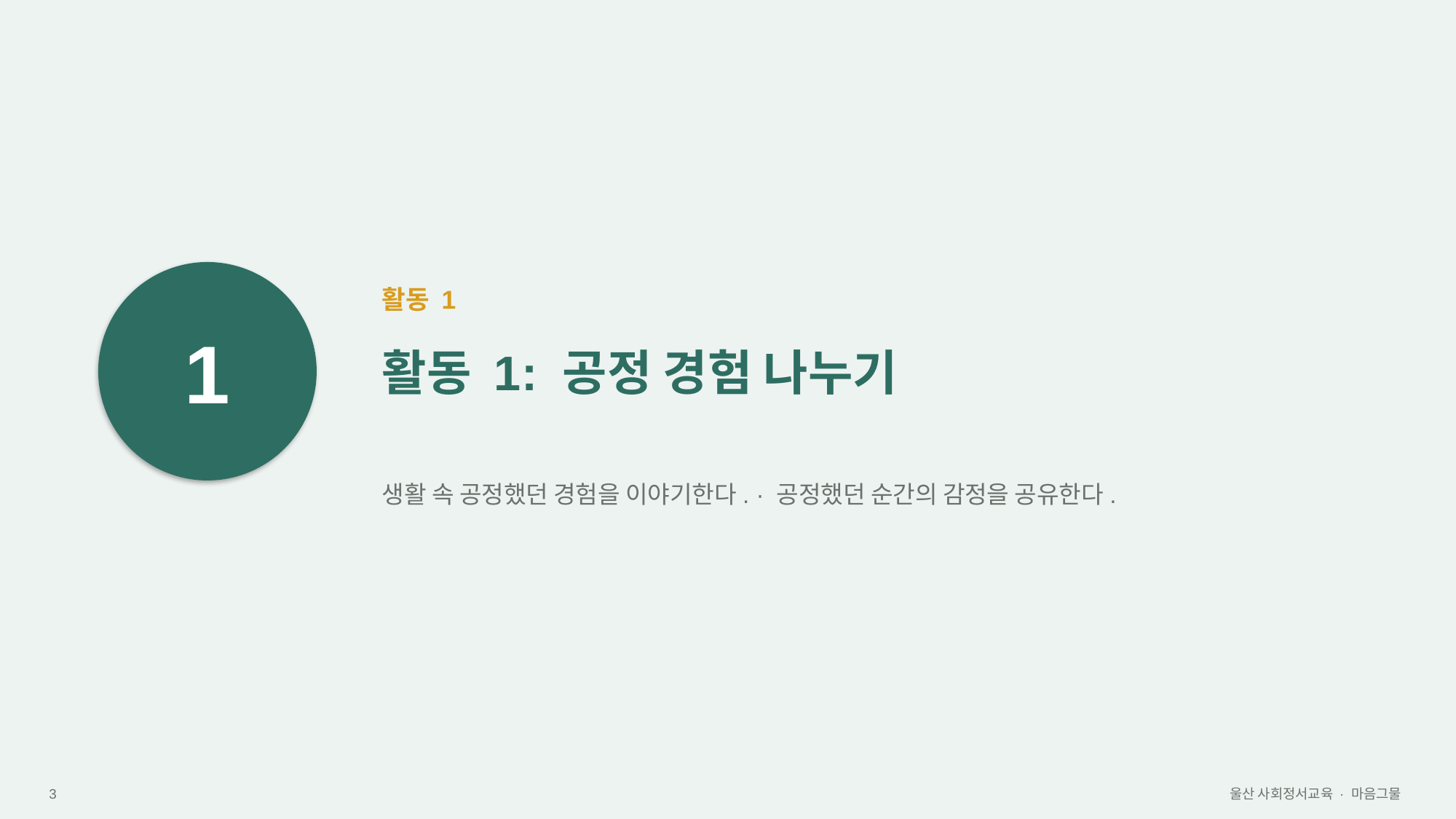

1
활동 1
활동 1: 공정 경험 나누기
생활 속 공정했던 경험을 이야기한다. · 공정했던 순간의 감정을 공유한다.
3
울산 사회정서교육 · 마음그물